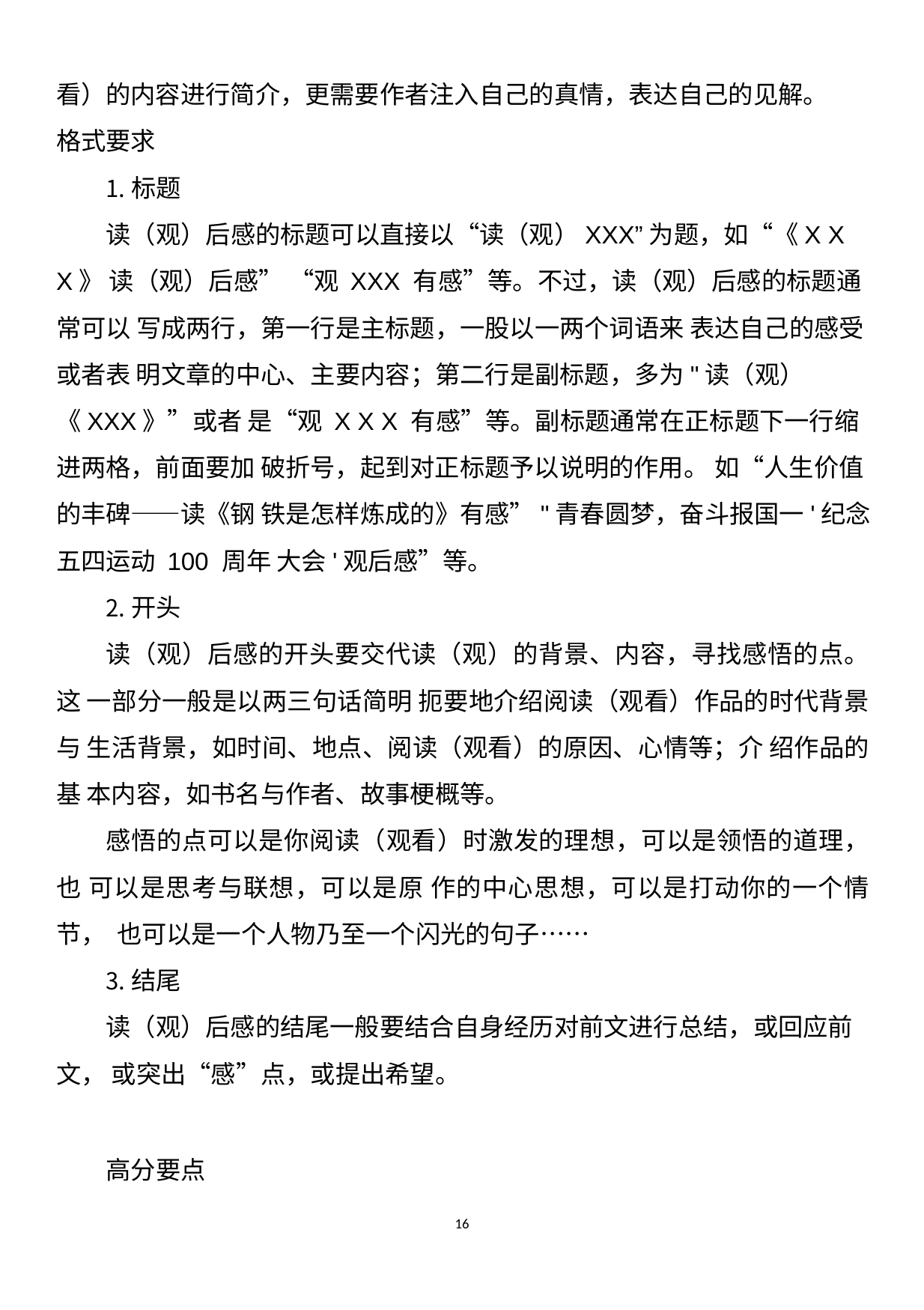

看）的内容进行简介，更需要作者注入自己的真情，表达自己的见解。 格式要求
标题
读（观）后感的标题可以直接以“读（观）XXX”为题，如“《X X X》 读（观）后感” “观 XXX 有感”等。不过，读（观）后感的标题通常可以 写成两行，第一行是主标题，一股以一两个词语来 表达自己的感受或者表 明文章的中心、主要内容；第二行是副标题，多为"读（观）《XXX》”或者 是“观 X X X 有感”等。副标题通常在正标题下一行缩进两格，前面要加 破折号，起到对正标题予以说明的作用。 如“人生价值的丰碑——读《钢 铁是怎样炼成的》有感”"青春圆梦，奋斗报国一'纪念五四运动 100 周年 大会'观后感”等。
开头
读（观）后感的开头要交代读（观）的背景、内容，寻找感悟的点。这 一部分一般是以两三句话简明 扼要地介绍阅读（观看）作品的时代背景与 生活背景，如时间、地点、阅读（观看）的原因、心情等；介 绍作品的基 本内容，如书名与作者、故事梗概等。
感悟的点可以是你阅读（观看）时激发的理想，可以是领悟的道理，也 可以是思考与联想，可以是原 作的中心思想，可以是打动你的一个情节，  也可以是一个人物乃至一个闪光的句子……
结尾
读（观）后感的结尾一般要结合自身经历对前文进行总结，或回应前文， 或突出“感”点，或提出希望。

高分要点
16